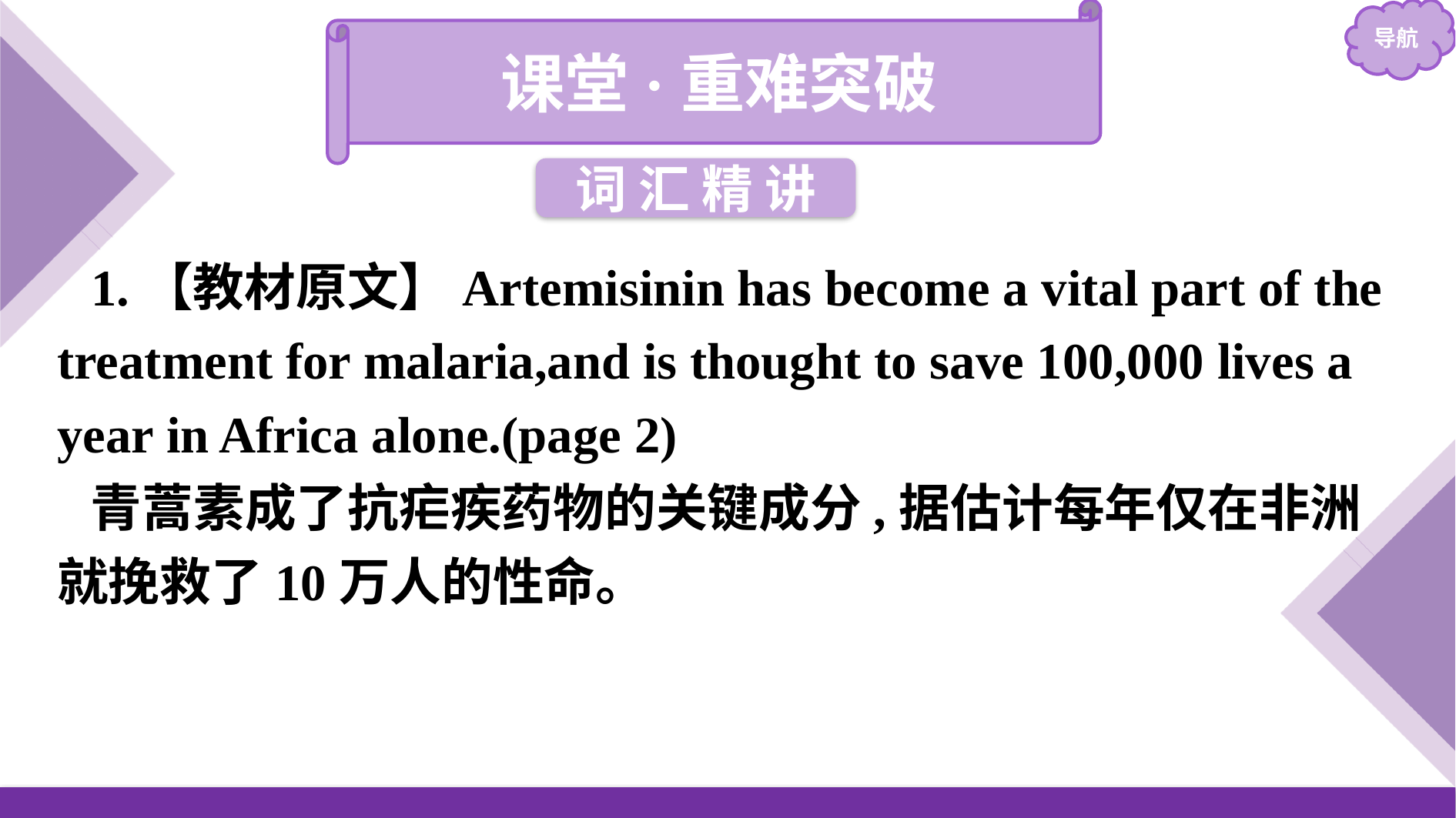

课堂·重难突破
词 汇 精 讲
1.【教材原文】Artemisinin has become a vital part of the treatment for malaria,and is thought to save 100,000 lives a year in Africa alone.(page 2)
青蒿素成了抗疟疾药物的关键成分,据估计每年仅在非洲就挽救了10万人的性命。